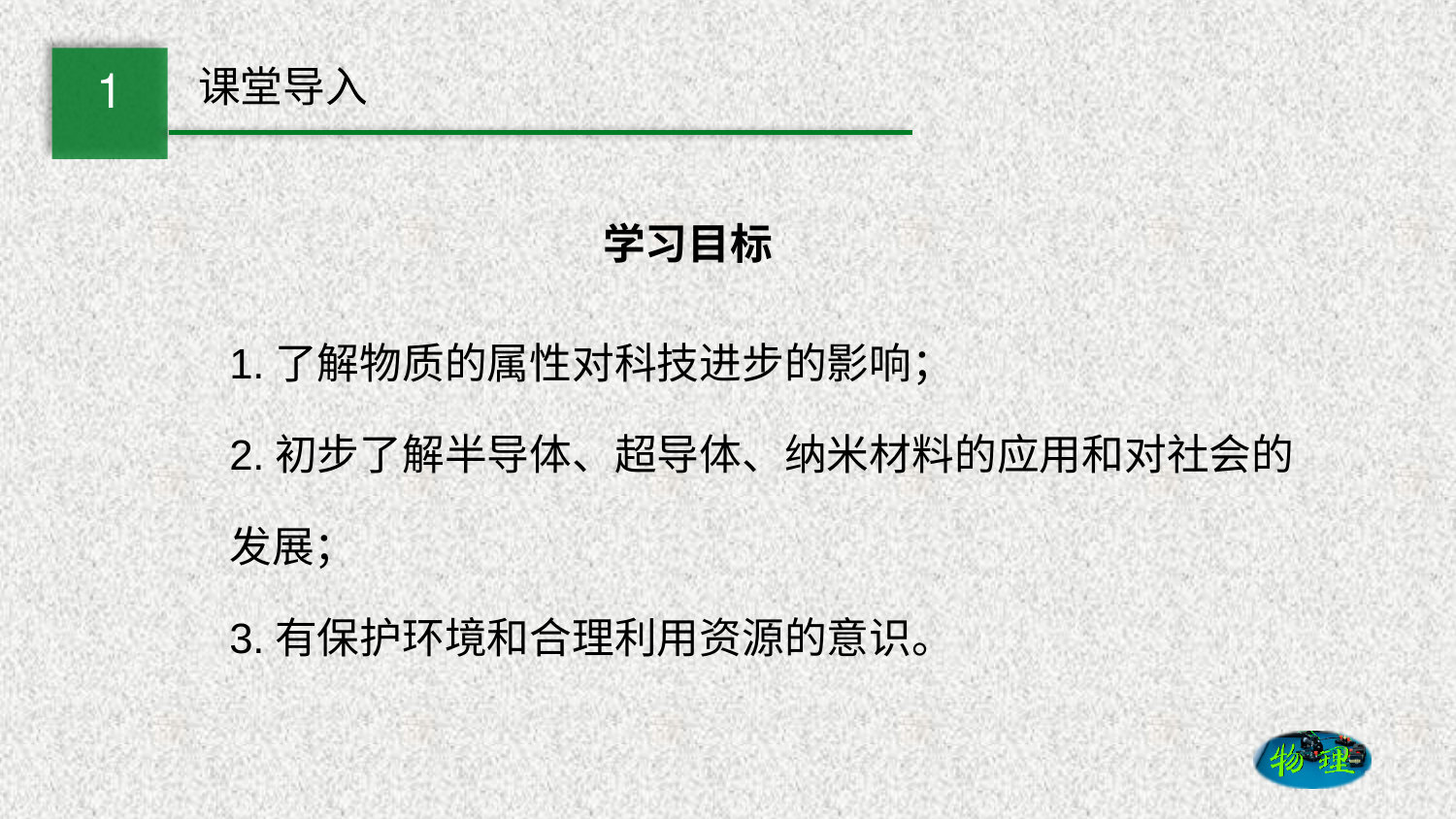

学习目标
1.了解物质的属性对科技进步的影响；
2.初步了解半导体、超导体、纳米材料的应用和对社会的发展；
3.有保护环境和合理利用资源的意识。